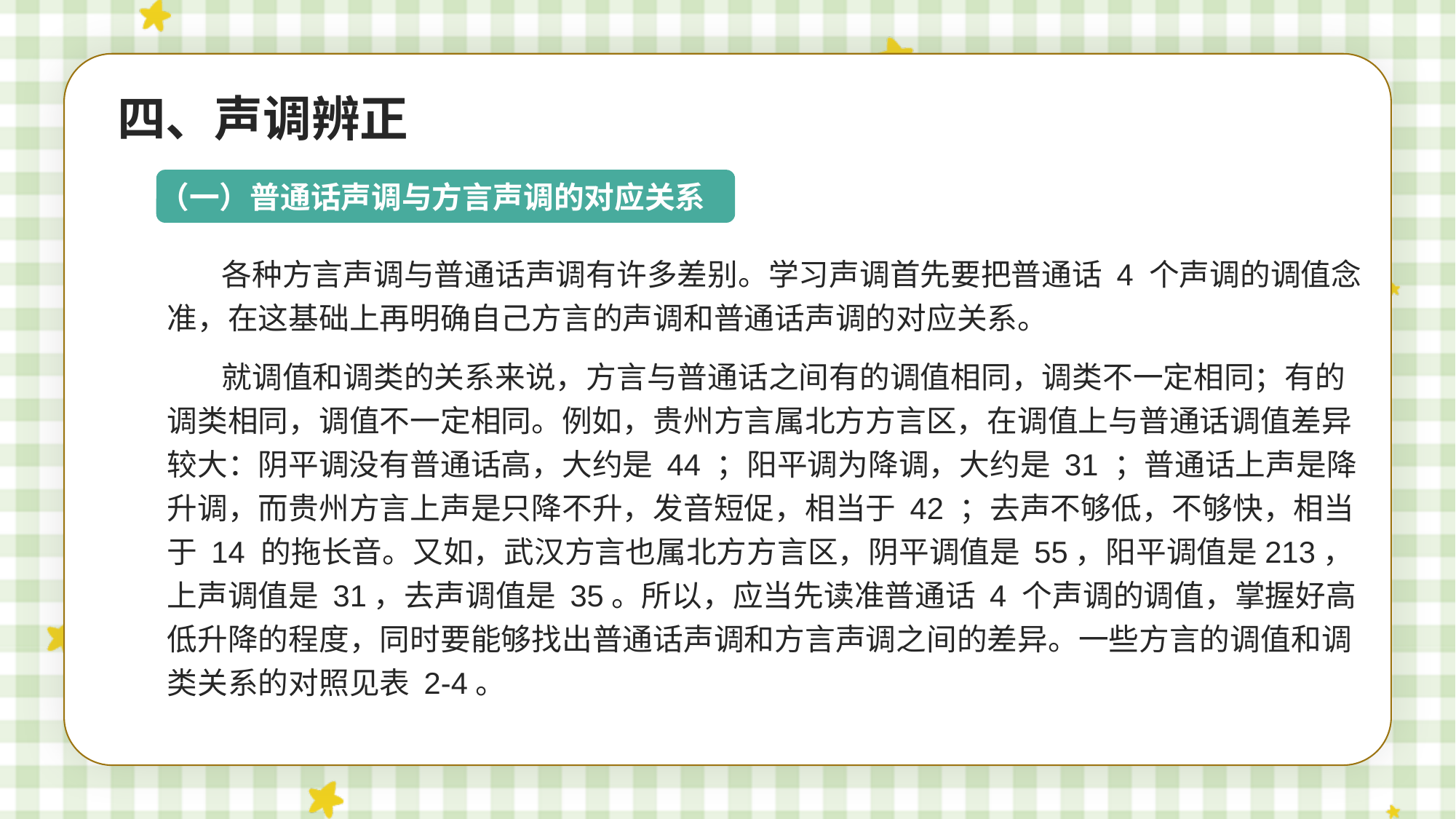

四、声调辨正
（一）普通话声调与方言声调的对应关系
各种方言声调与普通话声调有许多差别。学习声调首先要把普通话 4 个声调的调值念准，在这基础上再明确自己方言的声调和普通话声调的对应关系。
就调值和调类的关系来说，方言与普通话之间有的调值相同，调类不一定相同；有的调类相同，调值不一定相同。例如，贵州方言属北方方言区，在调值上与普通话调值差异较大：阴平调没有普通话高，大约是 44 ；阳平调为降调，大约是 31 ；普通话上声是降升调，而贵州方言上声是只降不升，发音短促，相当于 42 ；去声不够低，不够快，相当于 14 的拖长音。又如，武汉方言也属北方方言区，阴平调值是 55，阳平调值是213，上声调值是 31，去声调值是 35。所以，应当先读准普通话 4 个声调的调值，掌握好高低升降的程度，同时要能够找出普通话声调和方言声调之间的差异。一些方言的调值和调类关系的对照见表 2-4。